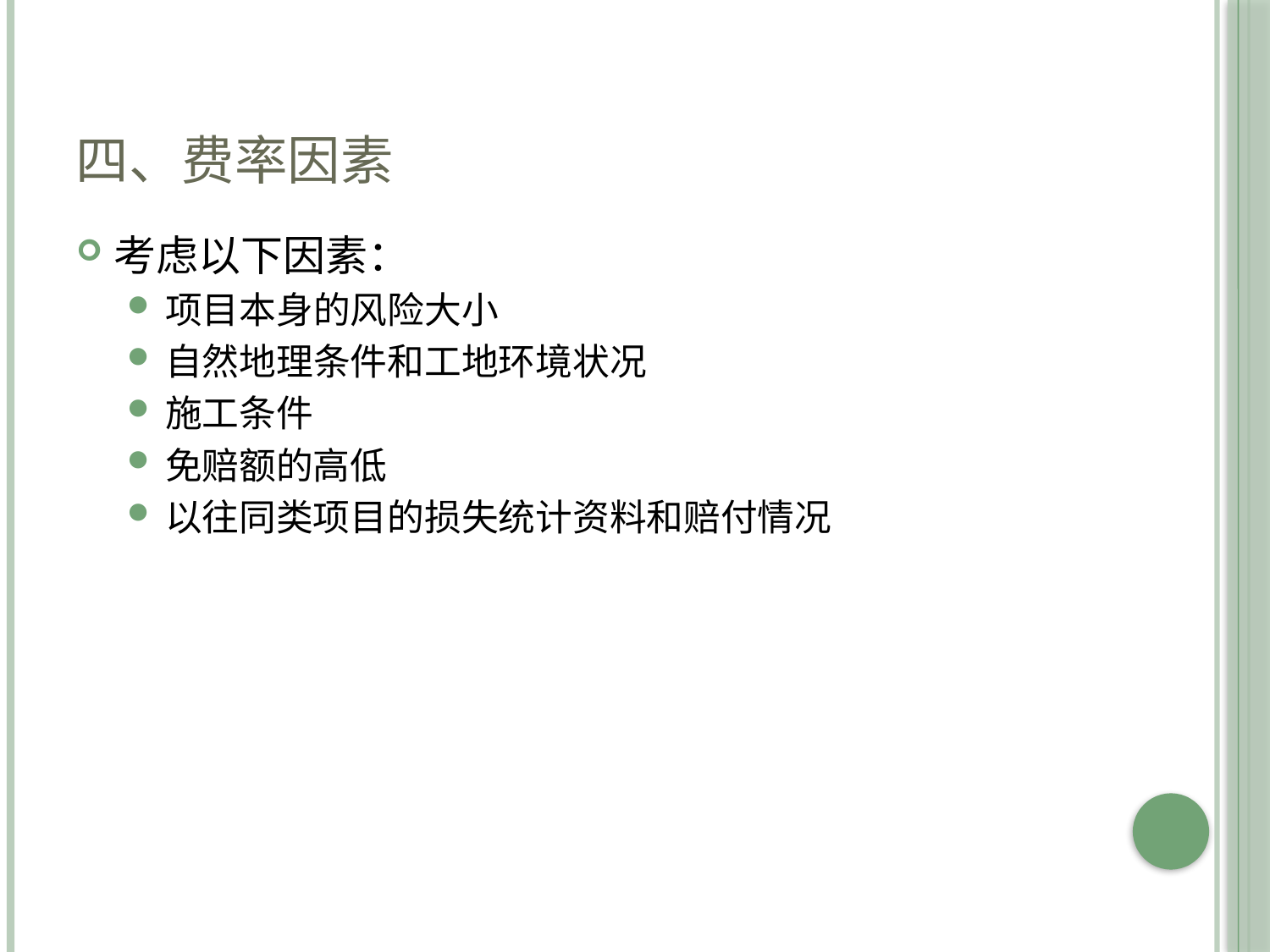

# 四、费率因素
考虑以下因素：
项目本身的风险大小
自然地理条件和工地环境状况
施工条件
免赔额的高低
以往同类项目的损失统计资料和赔付情况